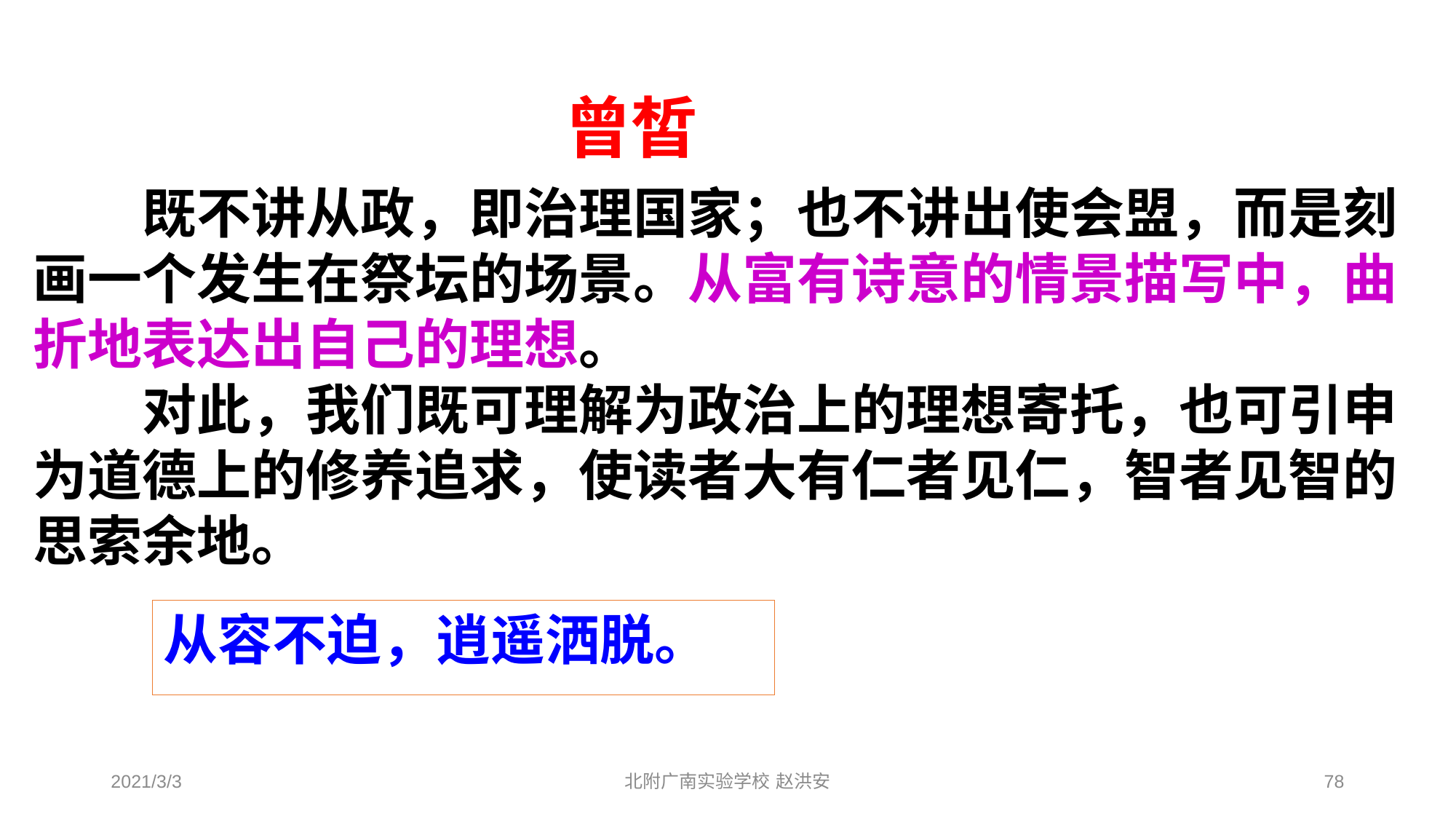

曾皙
　　既不讲从政，即治理国家；也不讲出使会盟，而是刻画一个发生在祭坛的场景。从富有诗意的情景描写中，曲折地表达出自己的理想。
　　对此，我们既可理解为政治上的理想寄托，也可引申为道德上的修养追求，使读者大有仁者见仁，智者见智的思索余地。
从容不迫，逍遥洒脱。
2021/3/3
北附广南实验学校 赵洪安
78